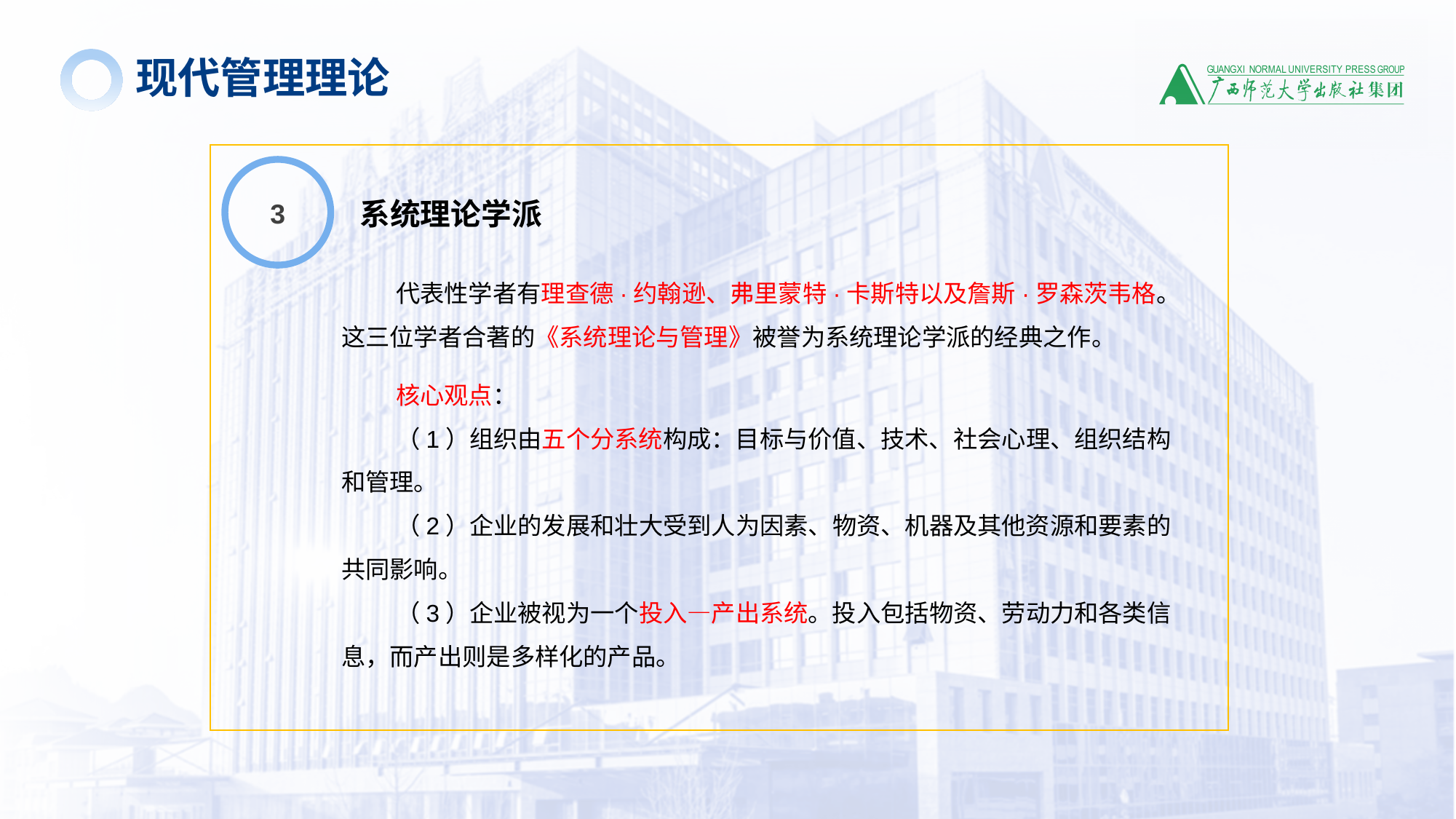

现代管理理论

3
系统理论学派
代表性学者有理查德·约翰逊、弗里蒙特·卡斯特以及詹斯·罗森茨韦格。这三位学者合著的《系统理论与管理》被誉为系统理论学派的经典之作。

核心观点：
（1）组织由五个分系统构成：目标与价值、技术、社会心理、组织结构和管理。
（2）企业的发展和壮大受到人为因素、物资、机器及其他资源和要素的共同影响。
（3）企业被视为一个投入—产出系统。投入包括物资、劳动力和各类信息，而产出则是多样化的产品。